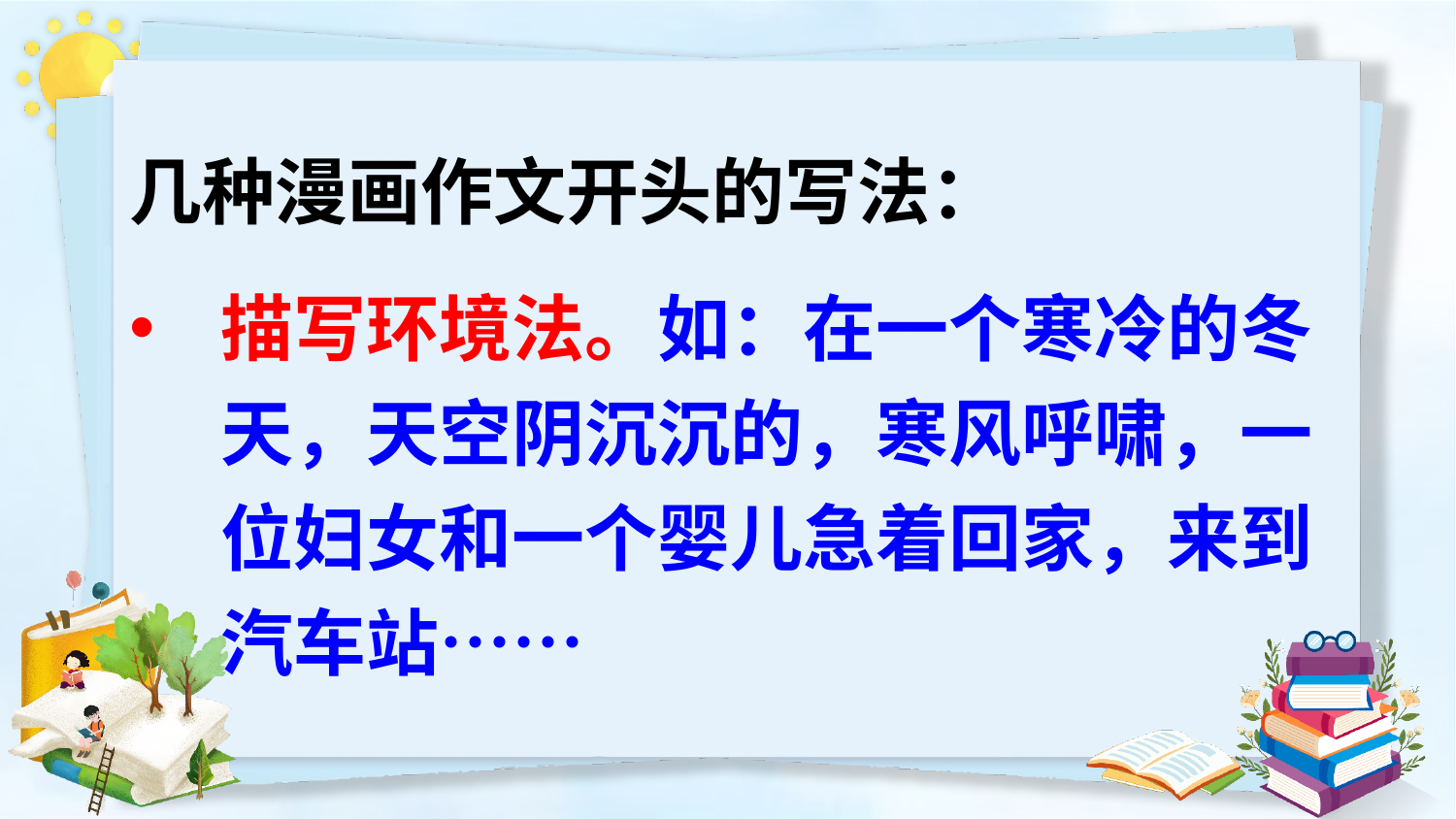

几种漫画作文开头的写法：
描写环境法。如：在一个寒冷的冬天，天空阴沉沉的，寒风呼啸，一位妇女和一个婴儿急着回家，来到汽车站……